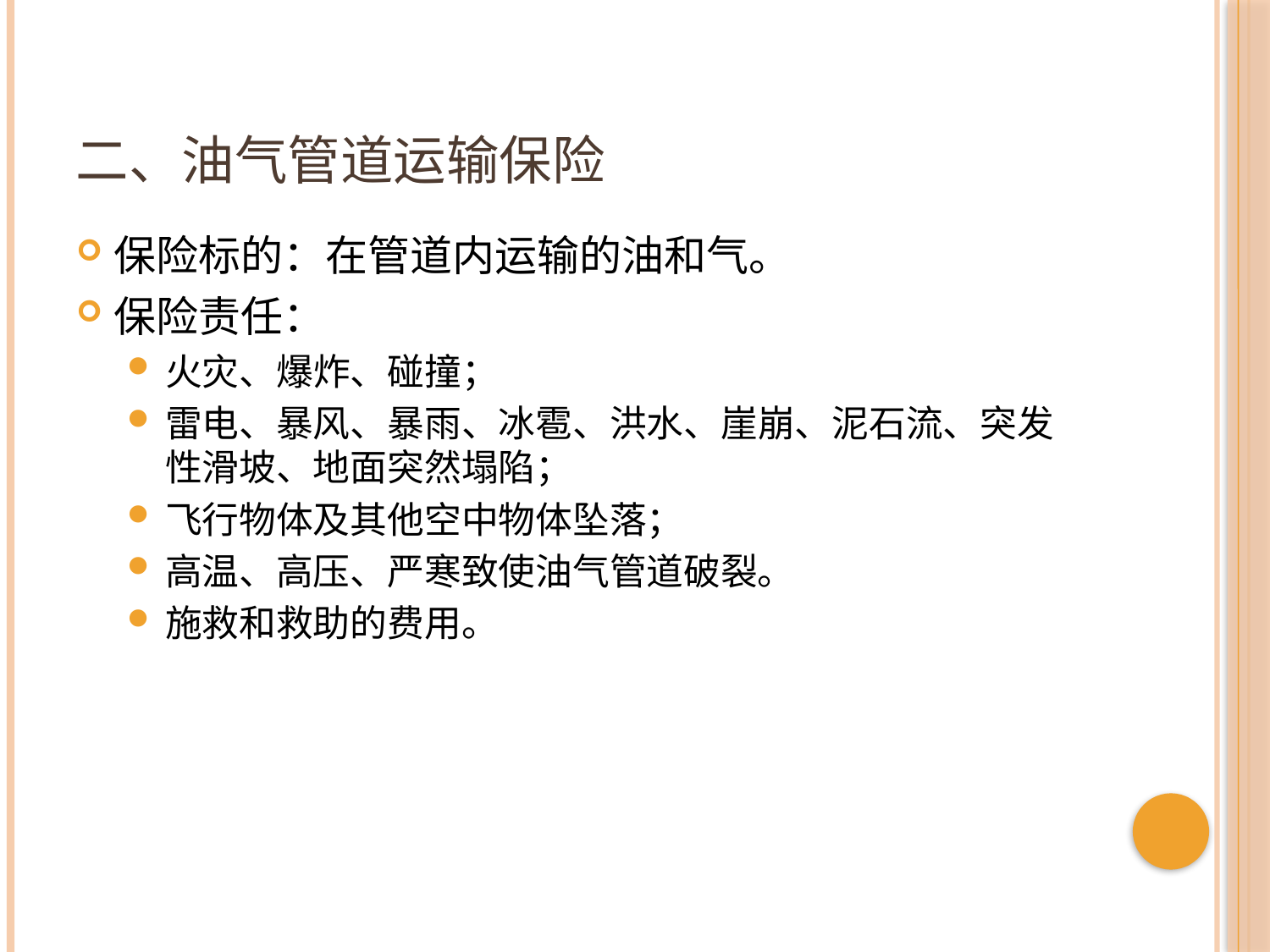

# 二、油气管道运输保险
保险标的：在管道内运输的油和气。
保险责任：
火灾、爆炸、碰撞；
雷电、暴风、暴雨、冰雹、洪水、崖崩、泥石流、突发性滑坡、地面突然塌陷；
飞行物体及其他空中物体坠落；
高温、高压、严寒致使油气管道破裂。
施救和救助的费用。